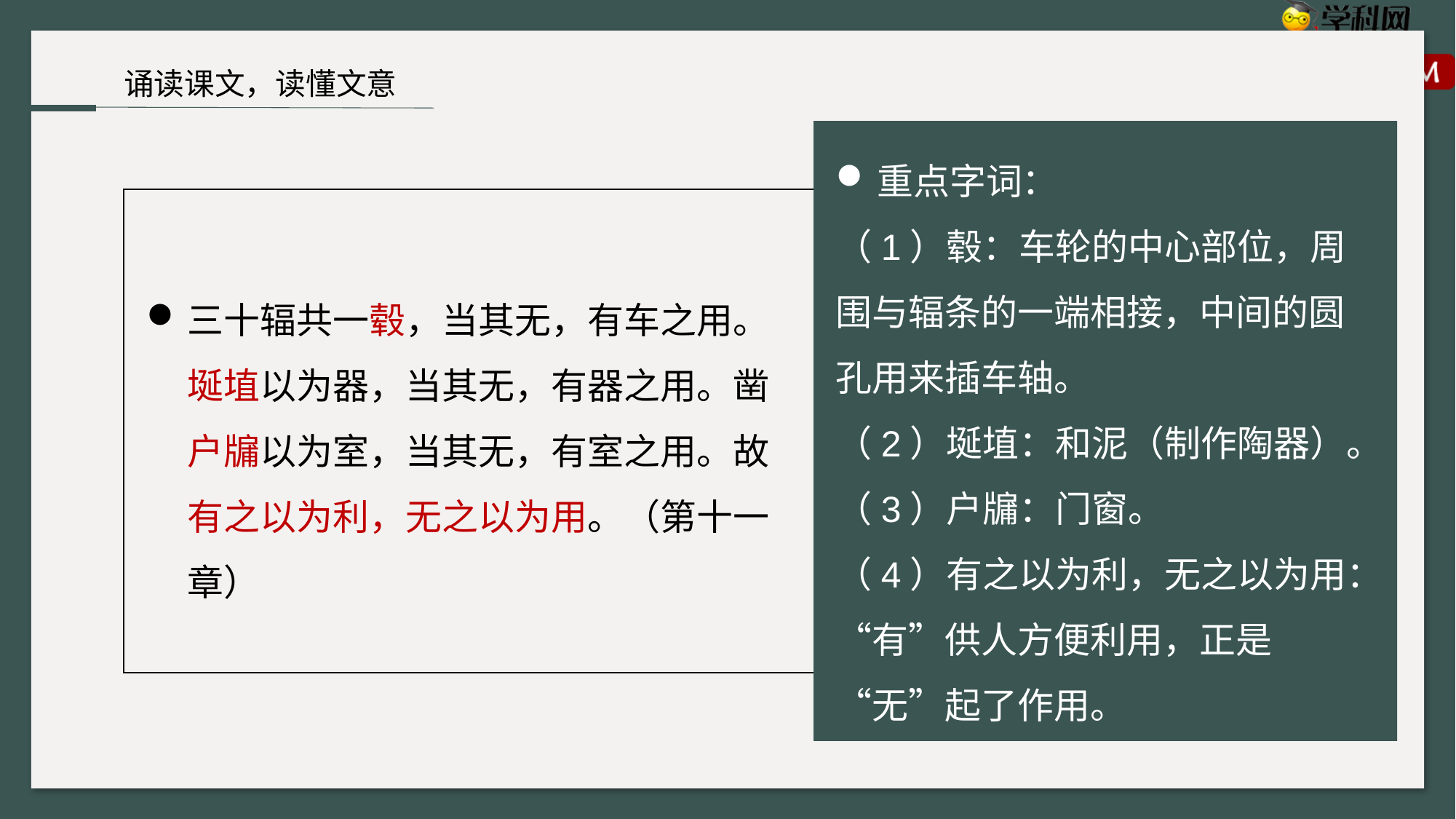

诵读课文，读懂文意

重点字词：
（1）毂：车轮的中心部位，周围与辐条的一端相接，中间的圆孔用来插车轴。
（2）埏埴：和泥（制作陶器）。
（3）户牖：门窗。
（4）有之以为利，无之以为用：“有”供人方便利用，正是“无”起了作用。

三十辐共一毂，当其无，有车之用。埏埴以为器，当其无，有器之用。凿户牖以为室，当其无，有室之用。故有之以为利，无之以为用。（第十一章）